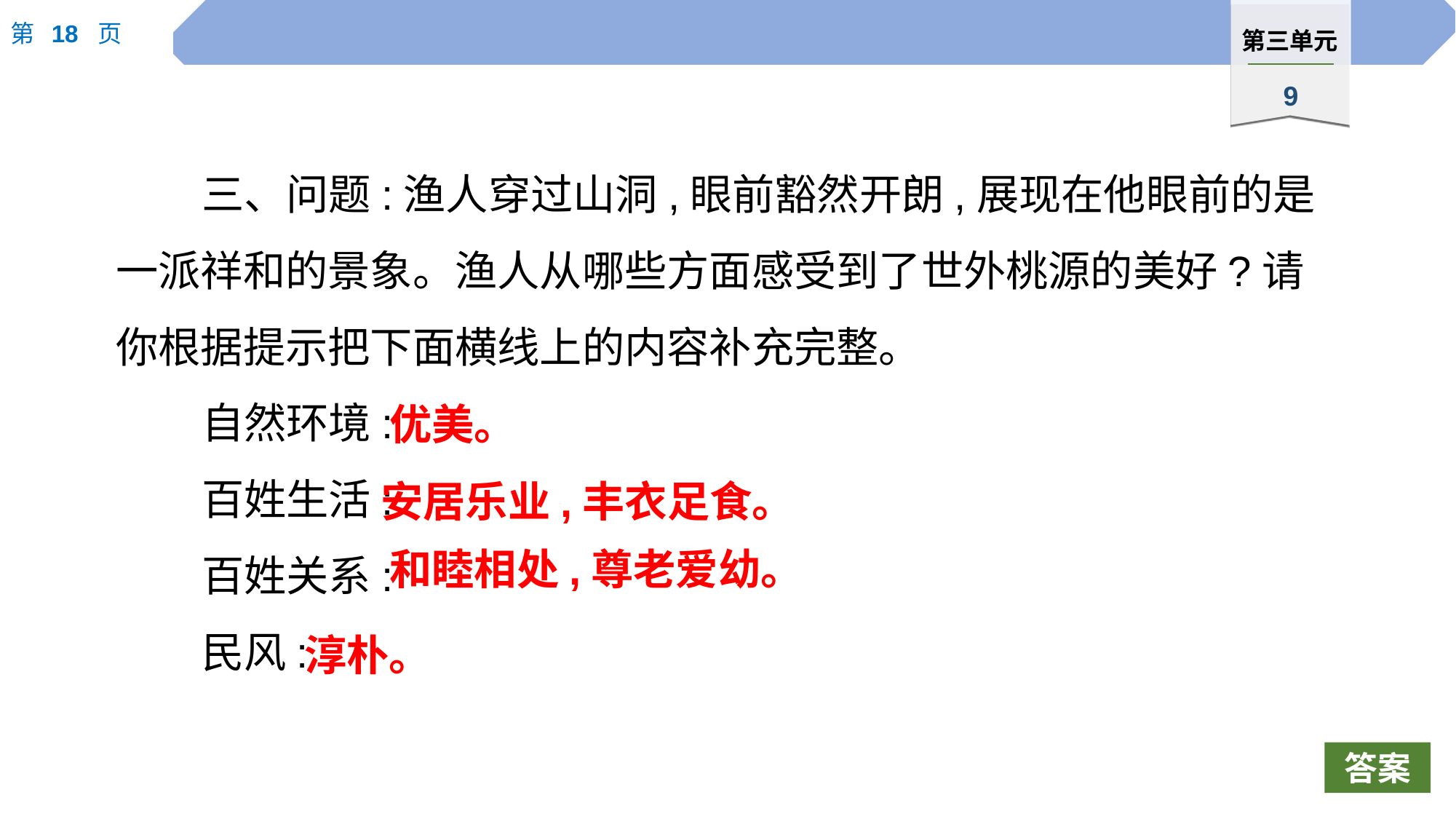

三、问题:渔人穿过山洞,眼前豁然开朗,展现在他眼前的是一派祥和的景象。渔人从哪些方面感受到了世外桃源的美好?请你根据提示把下面横线上的内容补充完整。
自然环境:
百姓生活:
百姓关系:
民风:
优美。
安居乐业,丰衣足食。
和睦相处,尊老爱幼。
淳朴。
答案